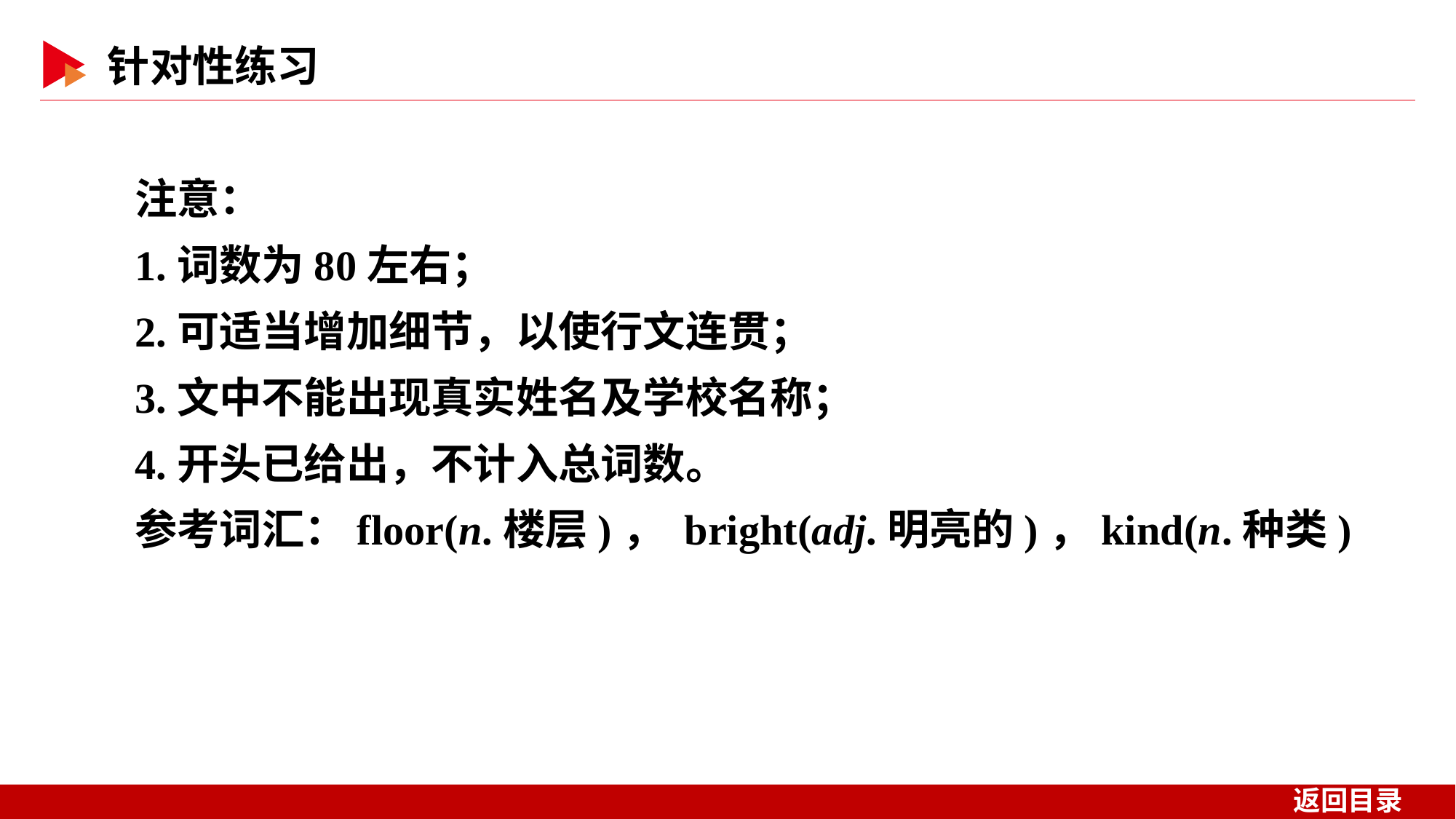

注意：
1.词数为80左右；
2.可适当增加细节，以使行文连贯；
3.文中不能出现真实姓名及学校名称；
4.开头已给出，不计入总词数。
参考词汇：floor(n.楼层)， bright(adj.明亮的)，kind(n.种类)